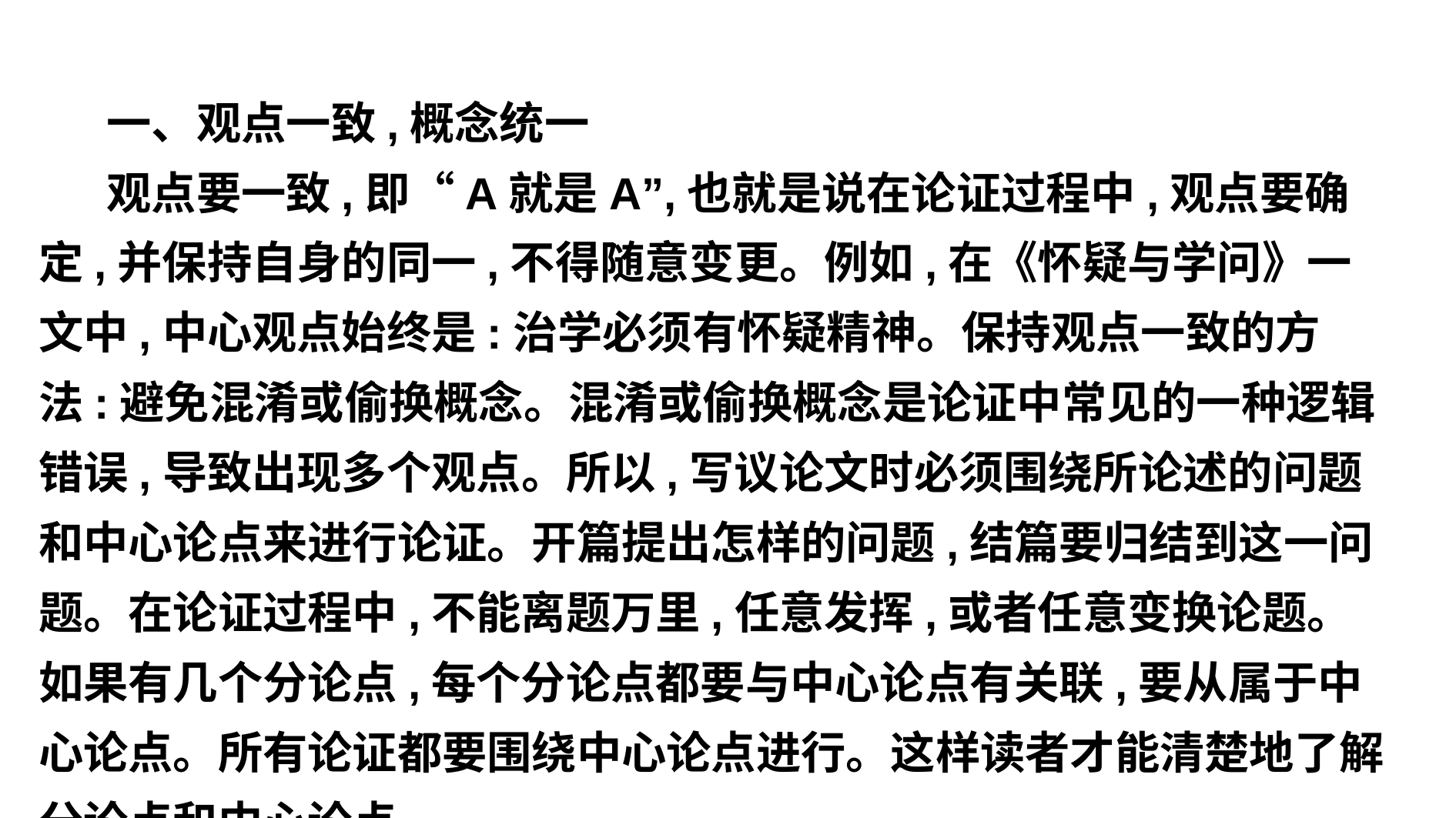

一、观点一致,概念统一
观点要一致,即“A就是A”,也就是说在论证过程中,观点要确定,并保持自身的同一,不得随意变更。例如,在《怀疑与学问》一文中,中心观点始终是:治学必须有怀疑精神。保持观点一致的方法:避免混淆或偷换概念。混淆或偷换概念是论证中常见的一种逻辑错误,导致出现多个观点。所以,写议论文时必须围绕所论述的问题和中心论点来进行论证。开篇提出怎样的问题,结篇要归结到这一问题。在论证过程中,不能离题万里,任意发挥,或者任意变换论题。如果有几个分论点,每个分论点都要与中心论点有关联,要从属于中心论点。所有论证都要围绕中心论点进行。这样读者才能清楚地了解分论点和中心论点。